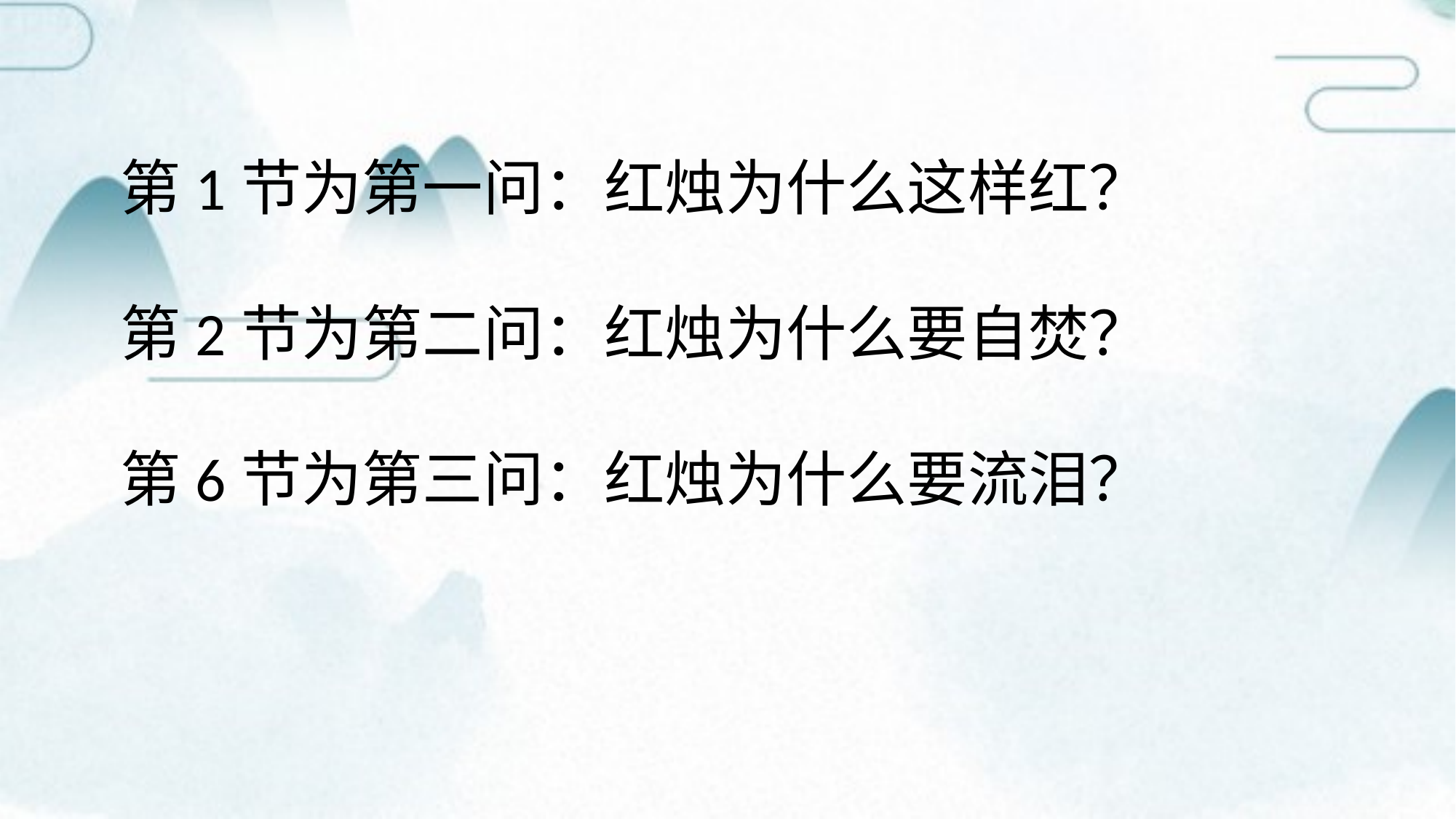

第1节为第一问：红烛为什么这样红？

第2节为第二问：红烛为什么要自焚？

第6节为第三问：红烛为什么要流泪？